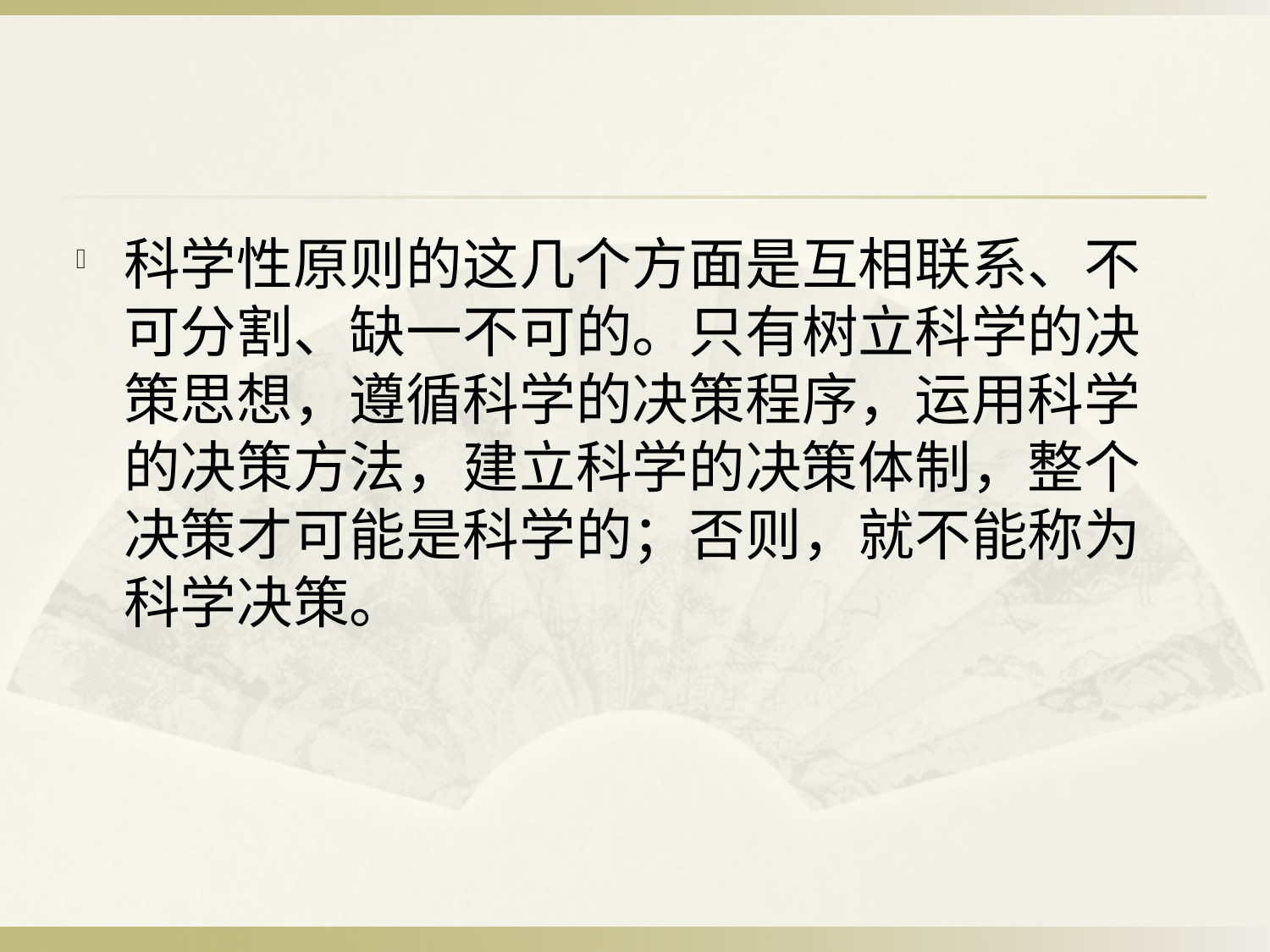

#
科学性原则的这几个方面是互相联系、不可分割、缺一不可的。只有树立科学的决策思想，遵循科学的决策程序，运用科学的决策方法，建立科学的决策体制，整个决策才可能是科学的；否则，就不能称为科学决策。